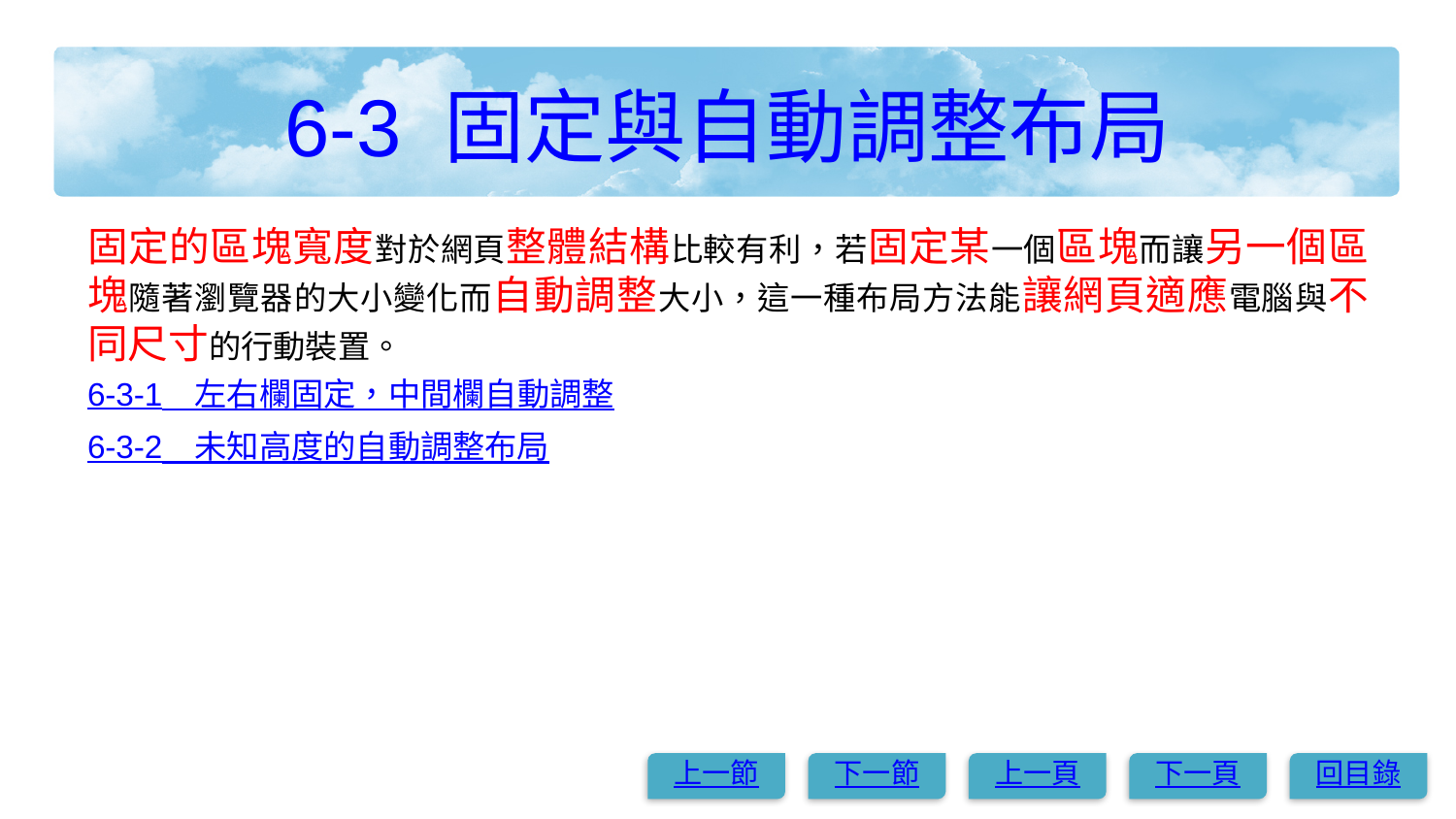

# 6-3 固定與自動調整布局
固定的區塊寬度對於網頁整體結構比較有利，若固定某一個區塊而讓另一個區塊隨著瀏覽器的大小變化而自動調整大小，這一種布局方法能讓網頁適應電腦與不同尺寸的行動裝置。
6-3-1　左右欄固定，中間欄自動調整
6-3-2　未知高度的自動調整布局
上一節
下一節
上一頁
下一頁
回目錄